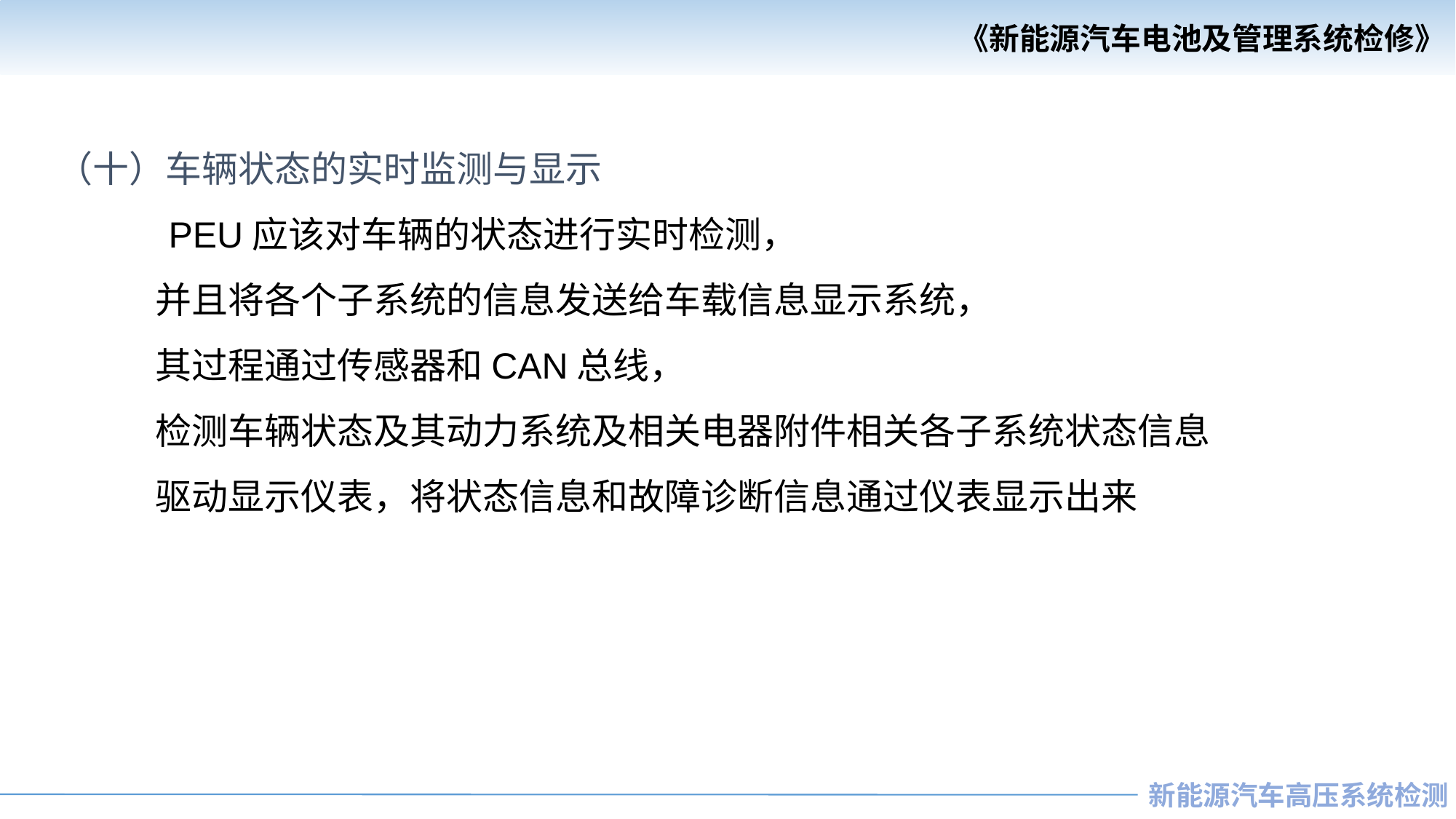

（十）车辆状态的实时监测与显示
           PEU应该对车辆的状态进行实时检测，
           并且将各个子系统的信息发送给车载信息显示系统，
           其过程通过传感器和CAN总线，
           检测车辆状态及其动力系统及相关电器附件相关各子系统状态信息
           驱动显示仪表，将状态信息和故障诊断信息通过仪表显示出来